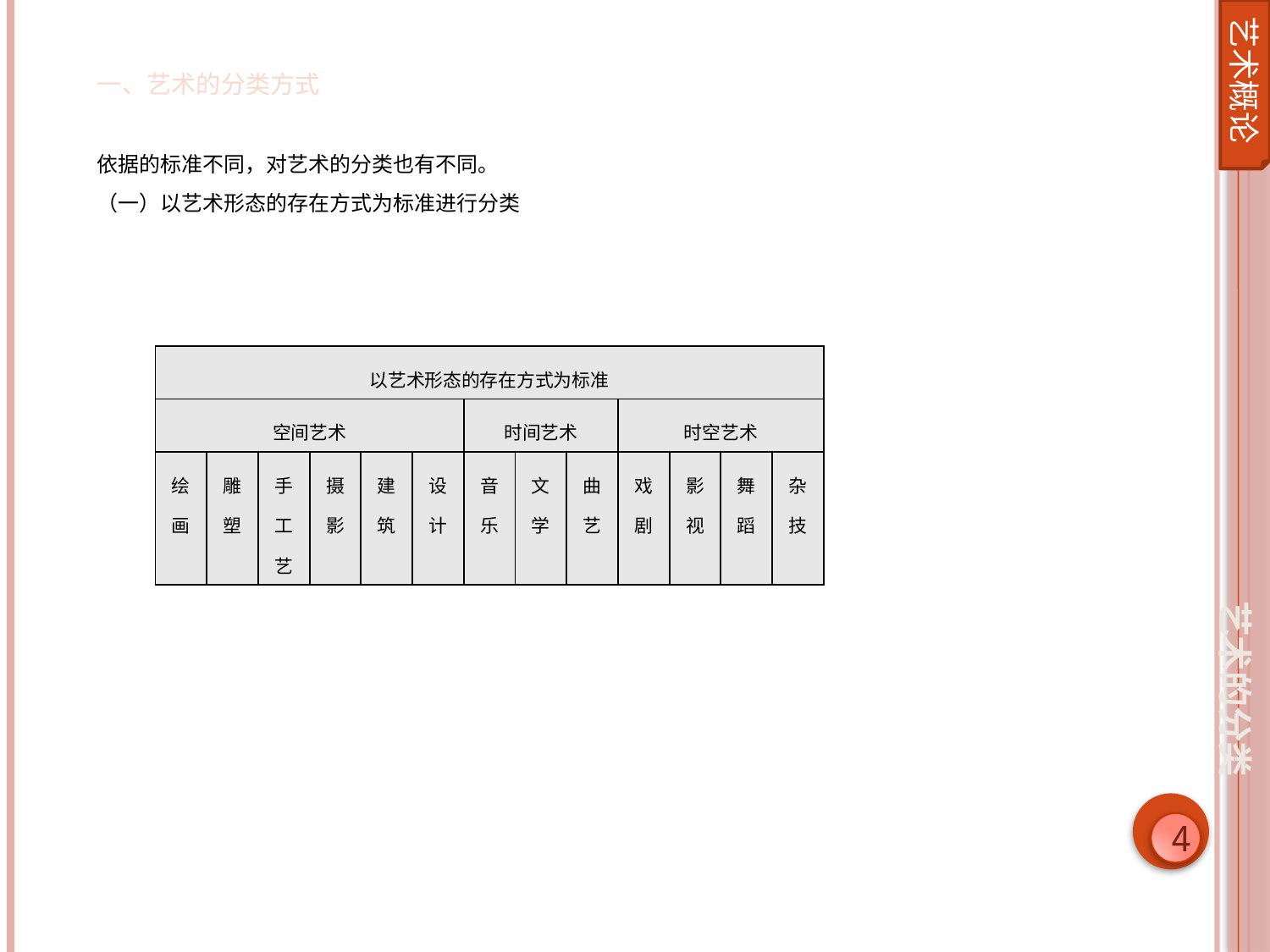

艺术概论
一、艺术的分类方式

依据的标准不同，对艺术的分类也有不同。
（一）以艺术形态的存在方式为标准进行分类
| 以艺术形态的存在方式为标准 |  |  |  |  |  |  |  |  |  |  |  |  |
| --- | --- | --- | --- | --- | --- | --- | --- | --- | --- | --- | --- | --- |
| 空间艺术 |  |  |  |  |  | 时间艺术 |  |  | 时空艺术 |  |  |  |
| 绘画 | 雕塑 | 手工艺 | 摄影 | 建筑 | 设计 | 音乐 | 文学 | 曲艺 | 戏剧 | 影视 | 舞蹈 | 杂技 |
艺术的分类
4